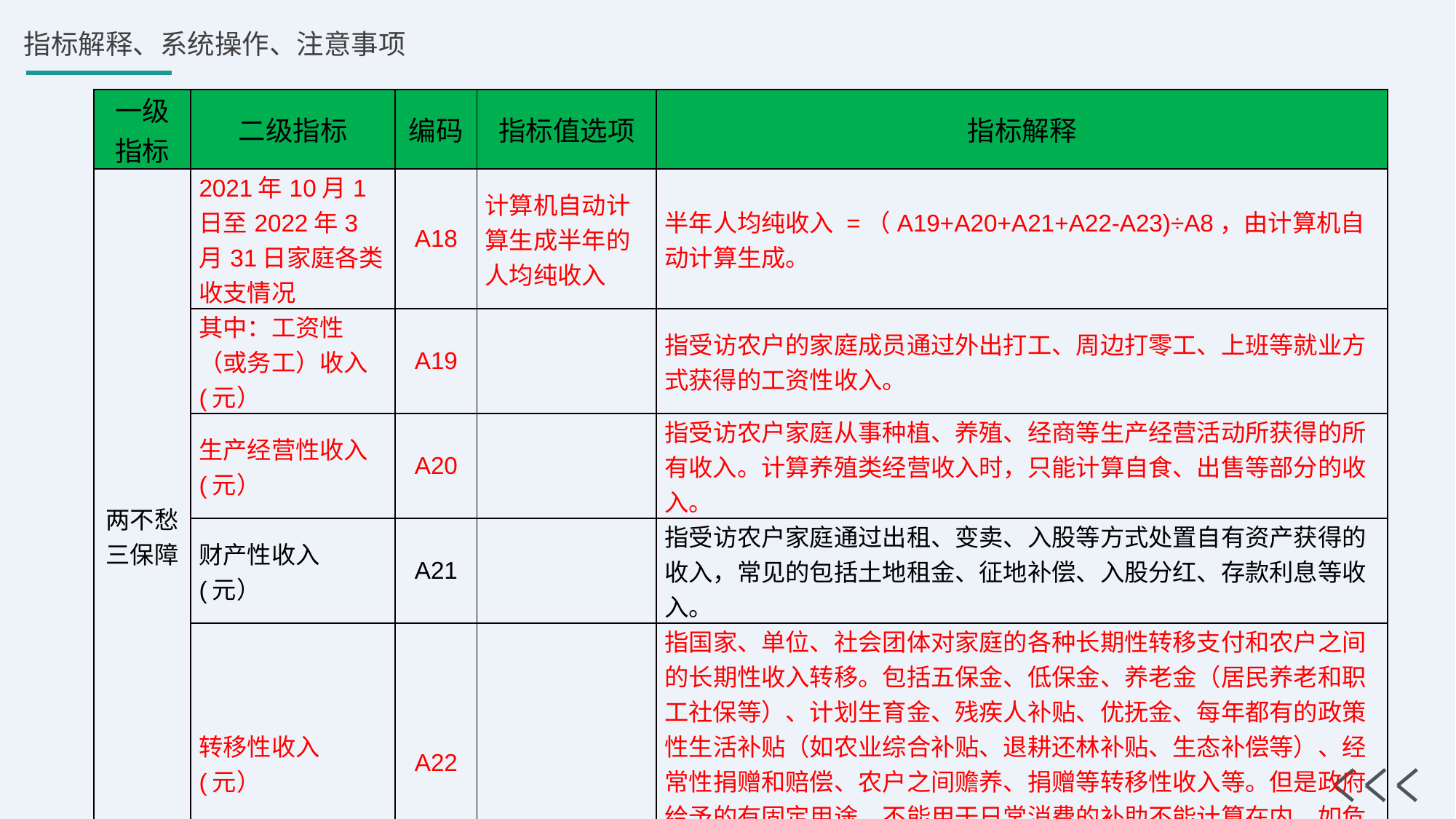

| 一级指标 | 二级指标 | 编码 | 指标值选项 | 指标解释 |
| --- | --- | --- | --- | --- |
| 两不愁三保障 | 2021年10月1日至2022年3月31日家庭各类收支情况 | A18 | 计算机自动计算生成半年的人均纯收入 | 半年人均纯收入 =（A19+A20+A21+A22-A23)÷A8，由计算机自动计算生成。 |
|  | 其中：工资性（或务工）收入(元） | A19 |  | 指受访农户的家庭成员通过外出打工、周边打零工、上班等就业方式获得的工资性收入。 |
|  | 生产经营性收入(元） | A20 |  | 指受访农户家庭从事种植、养殖、经商等生产经营活动所获得的所有收入。计算养殖类经营收入时，只能计算自食、出售等部分的收入。 |
|  | 财产性收入(元） | A21 |  | 指受访农户家庭通过出租、变卖、入股等方式处置自有资产获得的收入，常见的包括土地租金、征地补偿、入股分红、存款利息等收入。 |
|  | 转移性收入(元） | A22 |  | 指国家、单位、社会团体对家庭的各种长期性转移支付和农户之间的长期性收入转移。包括五保金、低保金、养老金（居民养老和职工社保等）、计划生育金、残疾人补贴、优抚金、每年都有的政策性生活补贴（如农业综合补贴、退耕还林补贴、生态补偿等）、经常性捐赠和赔偿、农户之间赡养、捐赠等转移性收入等。但是政府给予的有固定用途、不能用于日常消费的补助不能计算在内，如危房改造补助等。临时性的补助也不能计算在内，如慰问金、慰问品、临时生活补助、一次性救济金等。 |